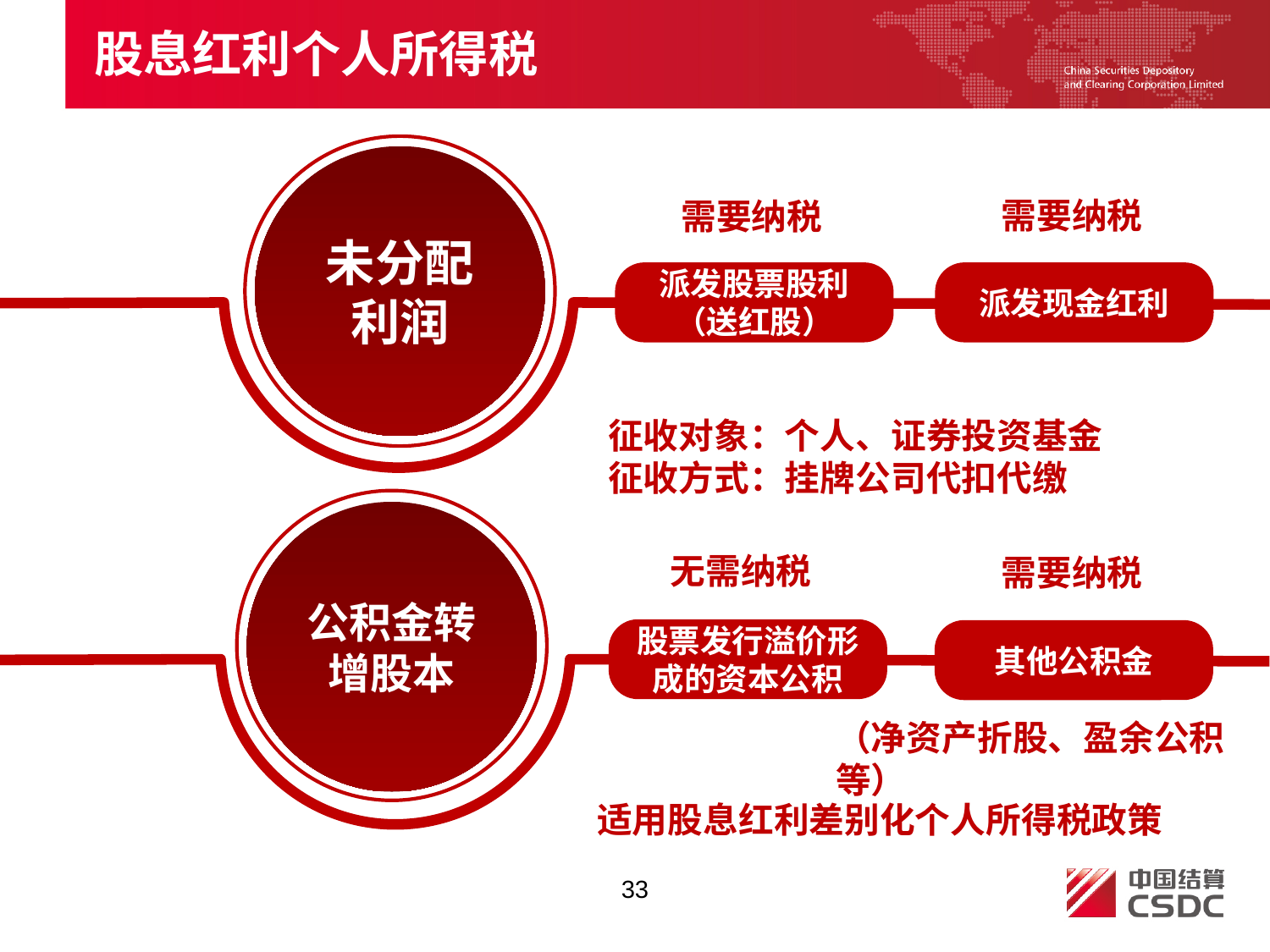

股息红利个人所得税

未分配利润
需要纳税
需要纳税
派发股票股利（送红股）
派发现金红利

征收对象：个人、证券投资基金
征收方式：挂牌公司代扣代缴

公积金转增股本
无需纳税
需要纳税
股票发行溢价形成的资本公积
其他公积金

（净资产折股、盈余公积等）
适用股息红利差别化个人所得税政策
33